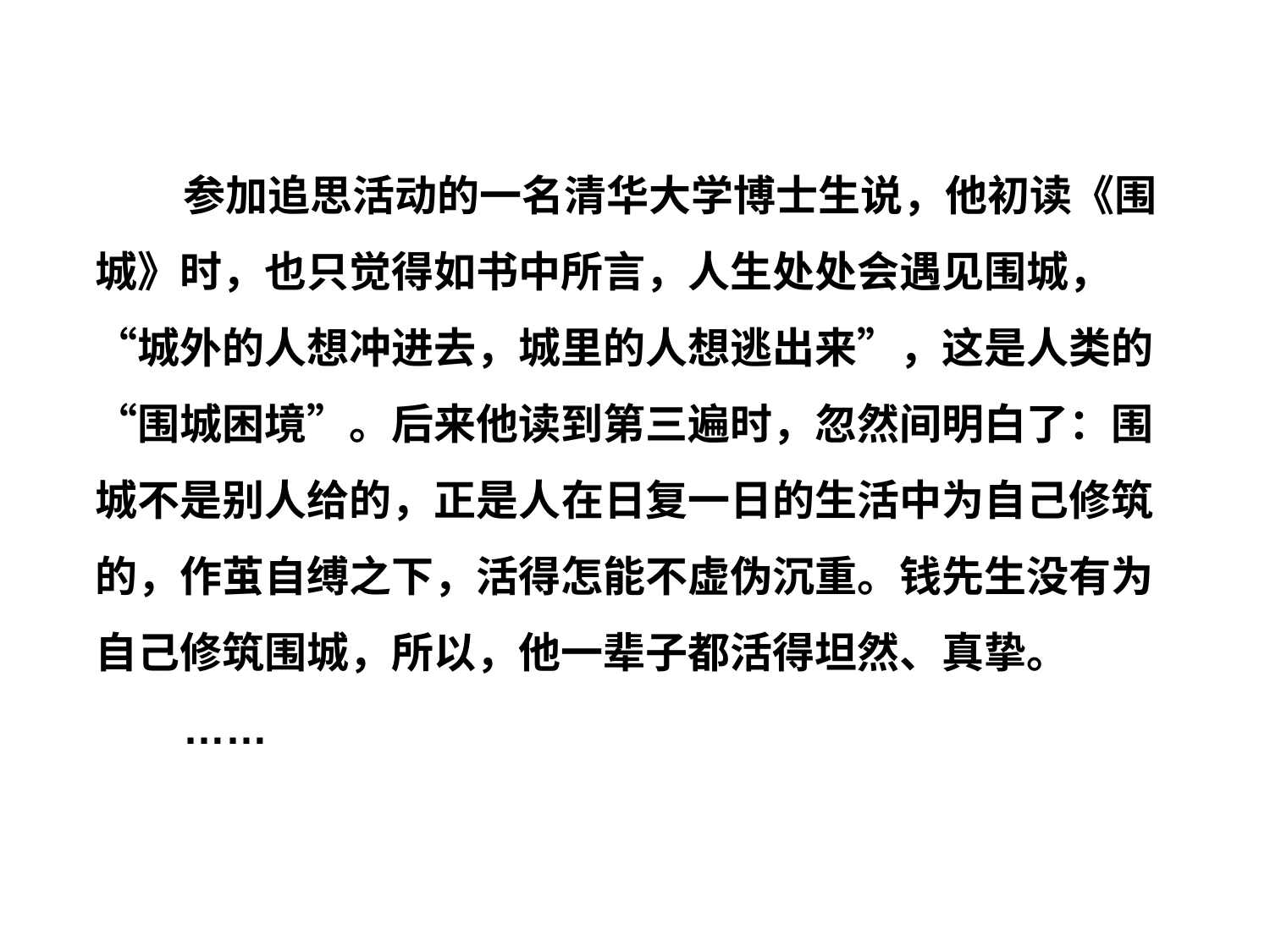

参加追思活动的一名清华大学博士生说，他初读《围城》时，也只觉得如书中所言，人生处处会遇见围城，“城外的人想冲进去，城里的人想逃出来”，这是人类的“围城困境”。后来他读到第三遍时，忽然间明白了：围城不是别人给的，正是人在日复一日的生活中为自己修筑的，作茧自缚之下，活得怎能不虚伪沉重。钱先生没有为自己修筑围城，所以，他一辈子都活得坦然、真挚。
……